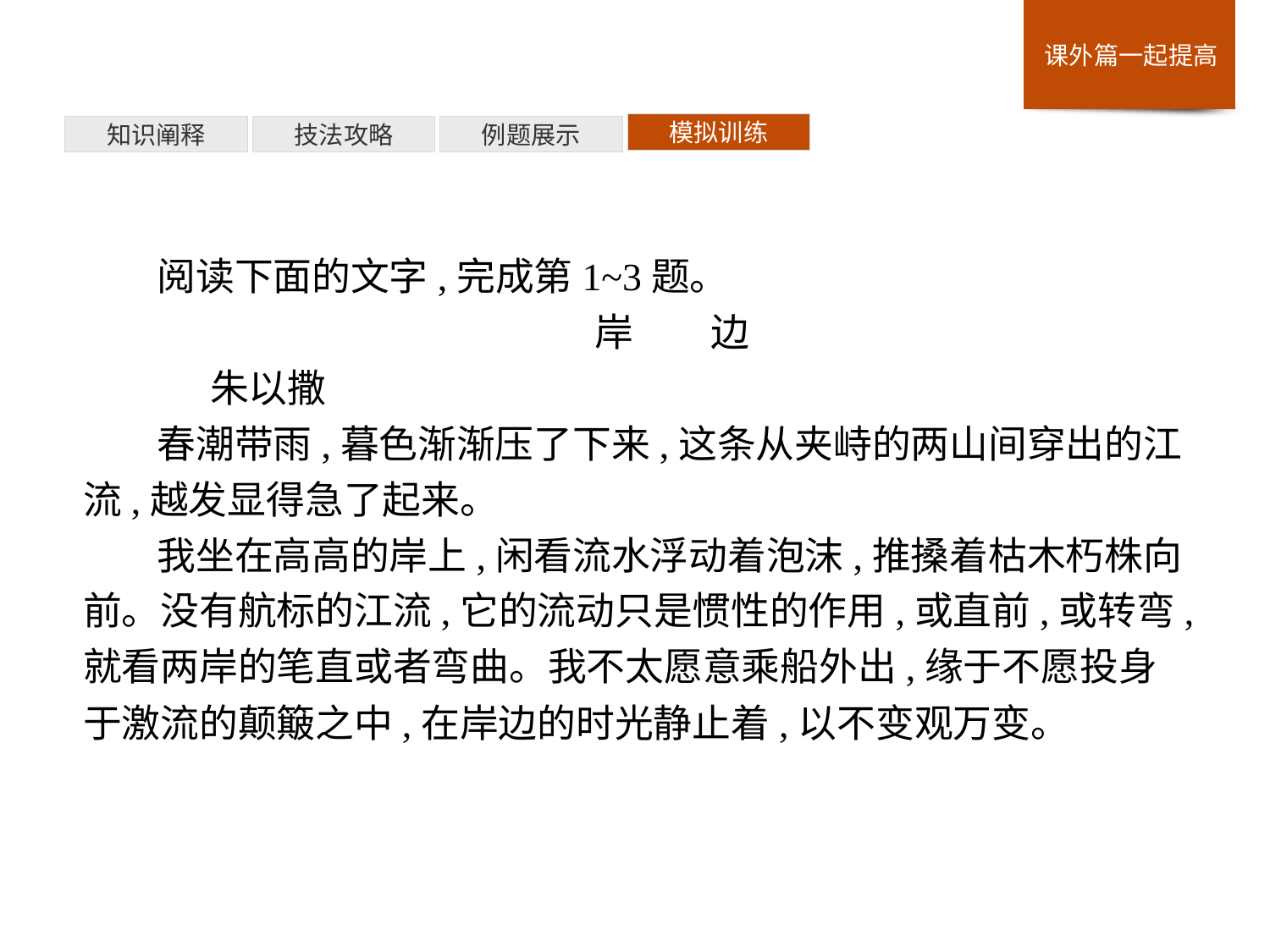

模拟训练
例题展示
技法攻略
知识阐释
阅读下面的文字,完成第1~3题。
岸　　边
	朱以撒
春潮带雨,暮色渐渐压了下来,这条从夹峙的两山间穿出的江流,越发显得急了起来。
我坐在高高的岸上,闲看流水浮动着泡沫,推搡着枯木朽株向前。没有航标的江流,它的流动只是惯性的作用,或直前,或转弯,就看两岸的笔直或者弯曲。我不太愿意乘船外出,缘于不愿投身于激流的颠簸之中,在岸边的时光静止着,以不变观万变。